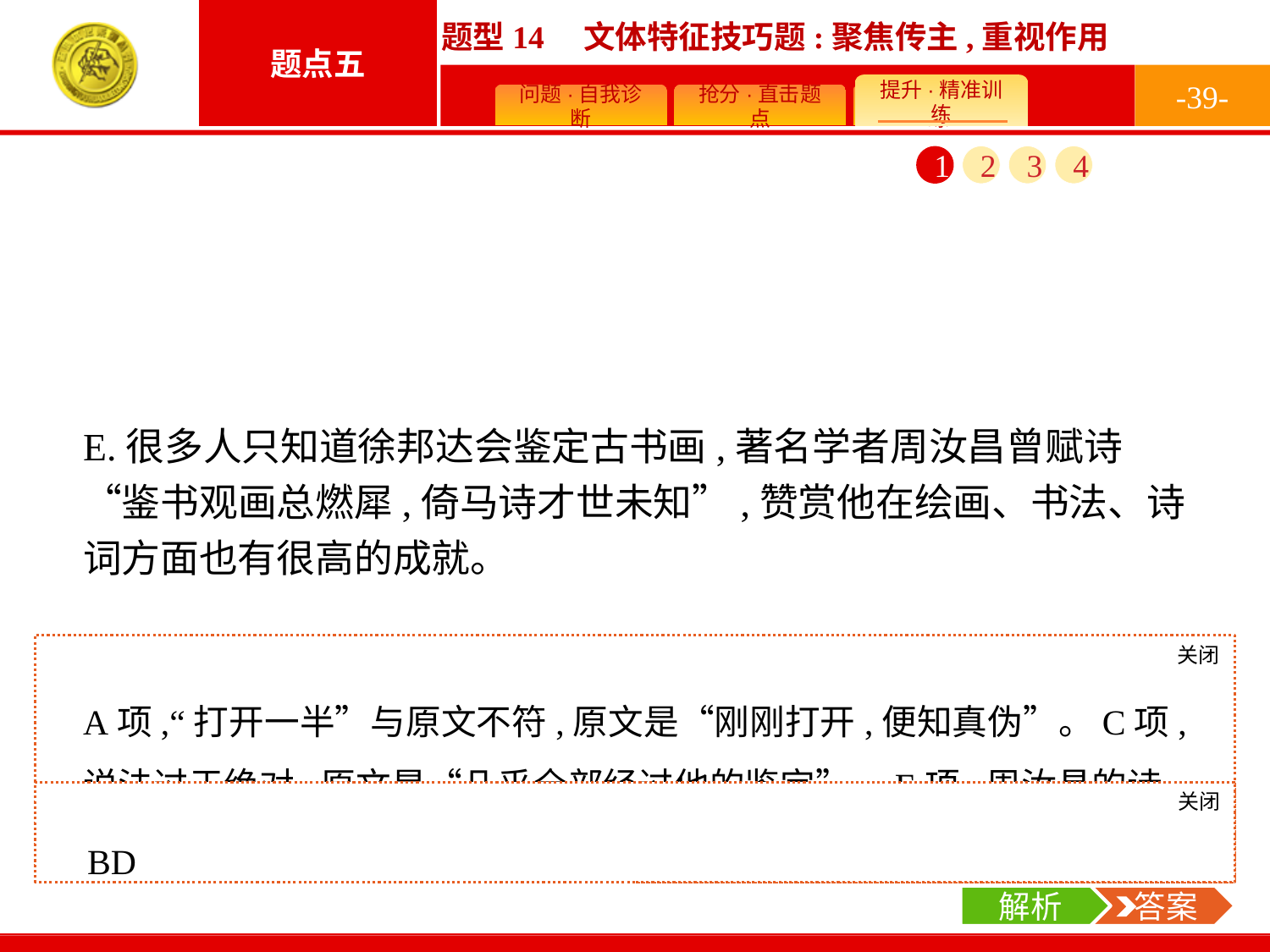

-39-
1
2
3
4
E.很多人只知道徐邦达会鉴定古书画,著名学者周汝昌曾赋诗“鉴书观画总燃犀,倚马诗才世未知”,赞赏他在绘画、书法、诗词方面也有很高的成就。

关闭
解析

A项,“打开一半”与原文不符,原文是“刚刚打开,便知真伪”。C项,说法过于绝对,原文是“几乎全部经过他的鉴定”。E项,周汝昌的诗句是对徐邦达的诗词造诣大加赞赏。
关闭

解析
  答案

BD
解析
  答案